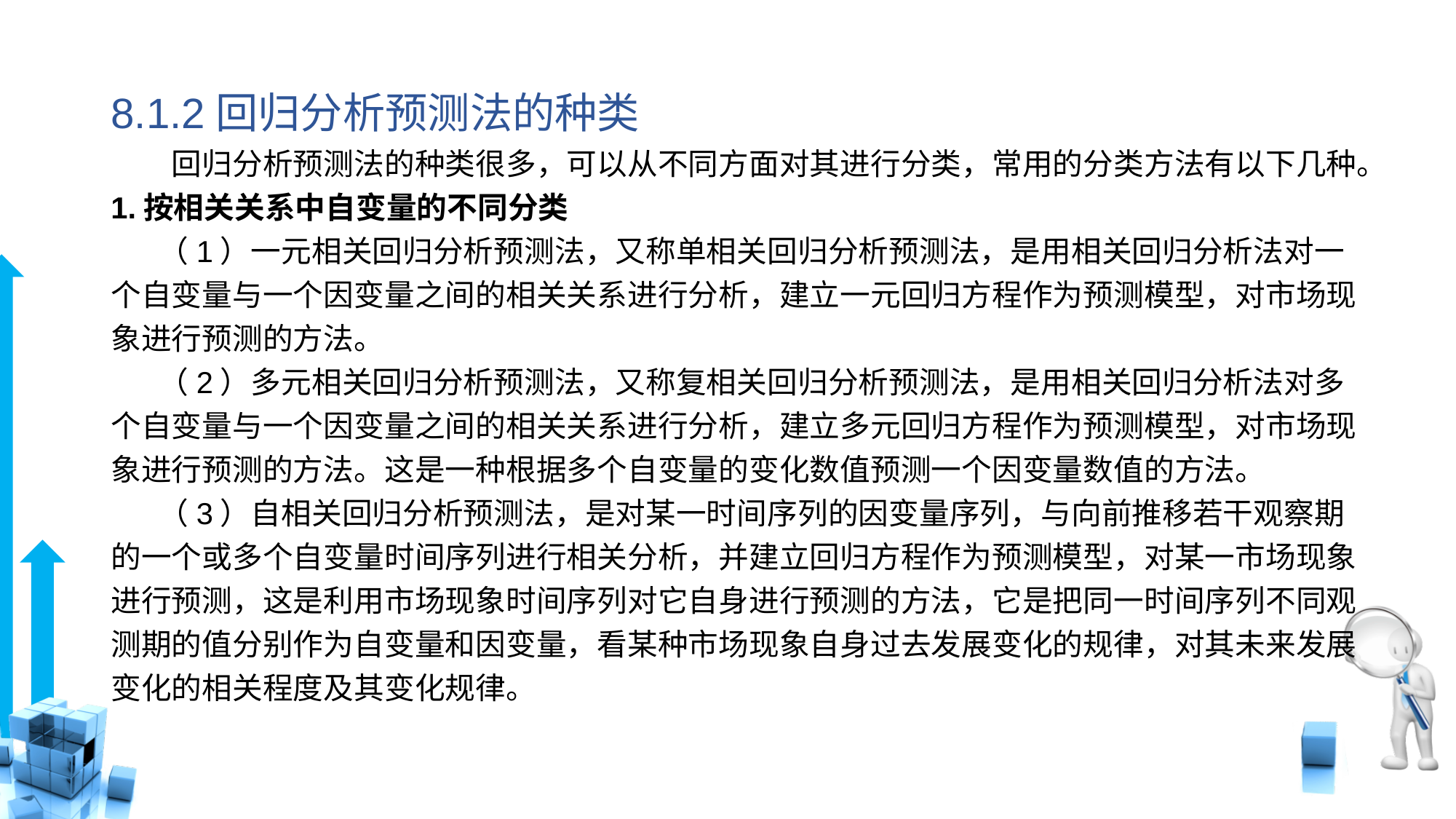

# 8.1.2回归分析预测法的种类
　　回归分析预测法的种类很多，可以从不同方面对其进行分类，常用的分类方法有以下几种。
1.按相关关系中自变量的不同分类
      （1）一元相关回归分析预测法，又称单相关回归分析预测法，是用相关回归分析法对一个自变量与一个因变量之间的相关关系进行分析，建立一元回归方程作为预测模型，对市场现象进行预测的方法。
      （2）多元相关回归分析预测法，又称复相关回归分析预测法，是用相关回归分析法对多个自变量与一个因变量之间的相关关系进行分析，建立多元回归方程作为预测模型，对市场现象进行预测的方法。这是一种根据多个自变量的变化数值预测一个因变量数值的方法。
      （3）自相关回归分析预测法，是对某一时间序列的因变量序列，与向前推移若干观察期的一个或多个自变量时间序列进行相关分析，并建立回归方程作为预测模型，对某一市场现象进行预测，这是利用市场现象时间序列对它自身进行预测的方法，它是把同一时间序列不同观测期的值分别作为自变量和因变量，看某种市场现象自身过去发展变化的规律，对其未来发展变化的相关程度及其变化规律。